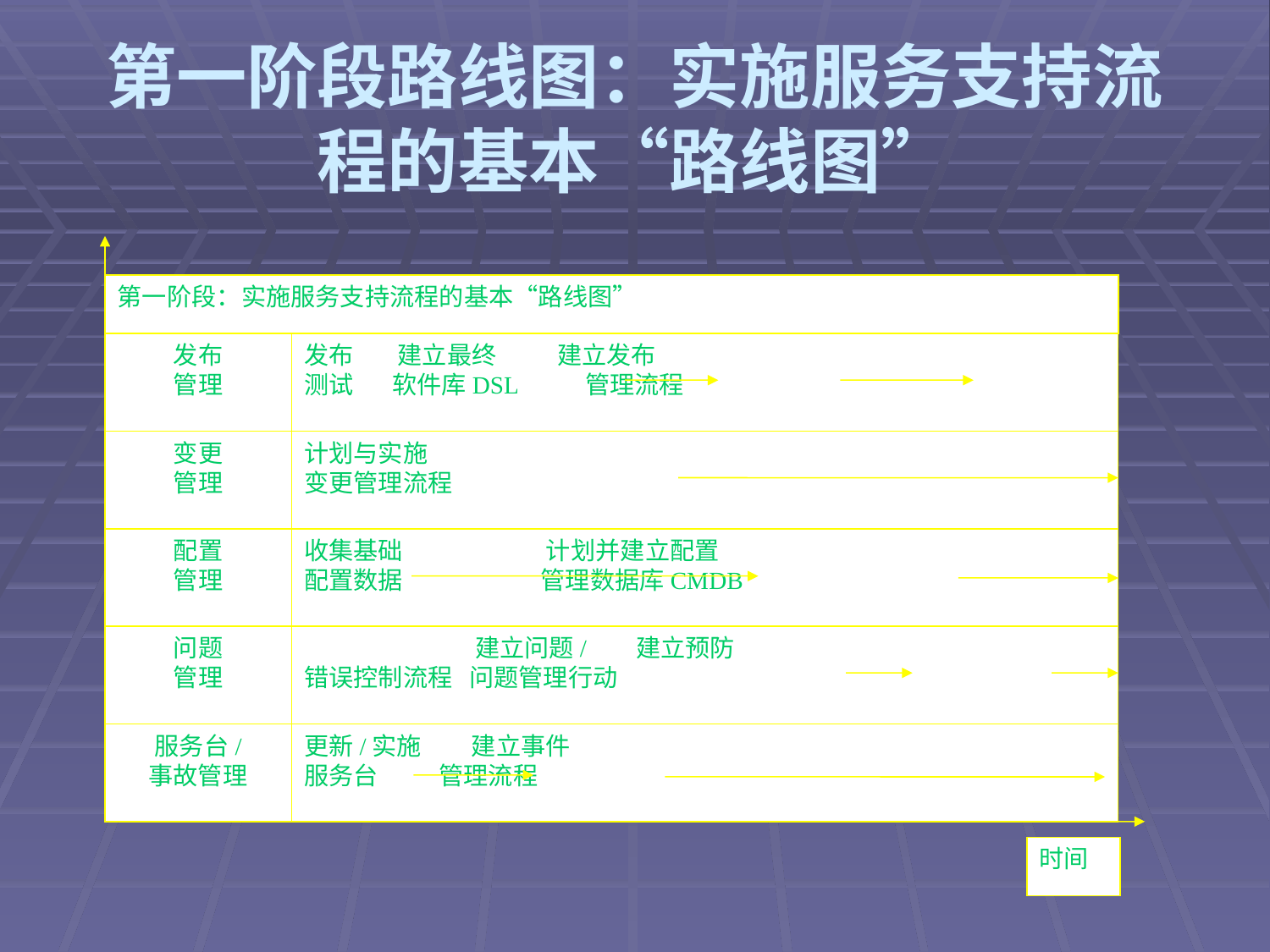

# 第一阶段路线图：实施服务支持流程的基本“路线图”

第一阶段：实施服务支持流程的基本“路线图”
发布
管理
发布        建立最终           建立发布
测试       软件库DSL          管理流程

变更
管理
计划与实施
变更管理流程

配置
管理
收集基础                          计划并建立配置
配置数据                         管理数据库CMDB

问题
管理
                              建立问题/       建立预防
错误控制流程   问题管理行动

服务台/
事故管理
更新/实施         建立事件
服务台           管理流程

时间